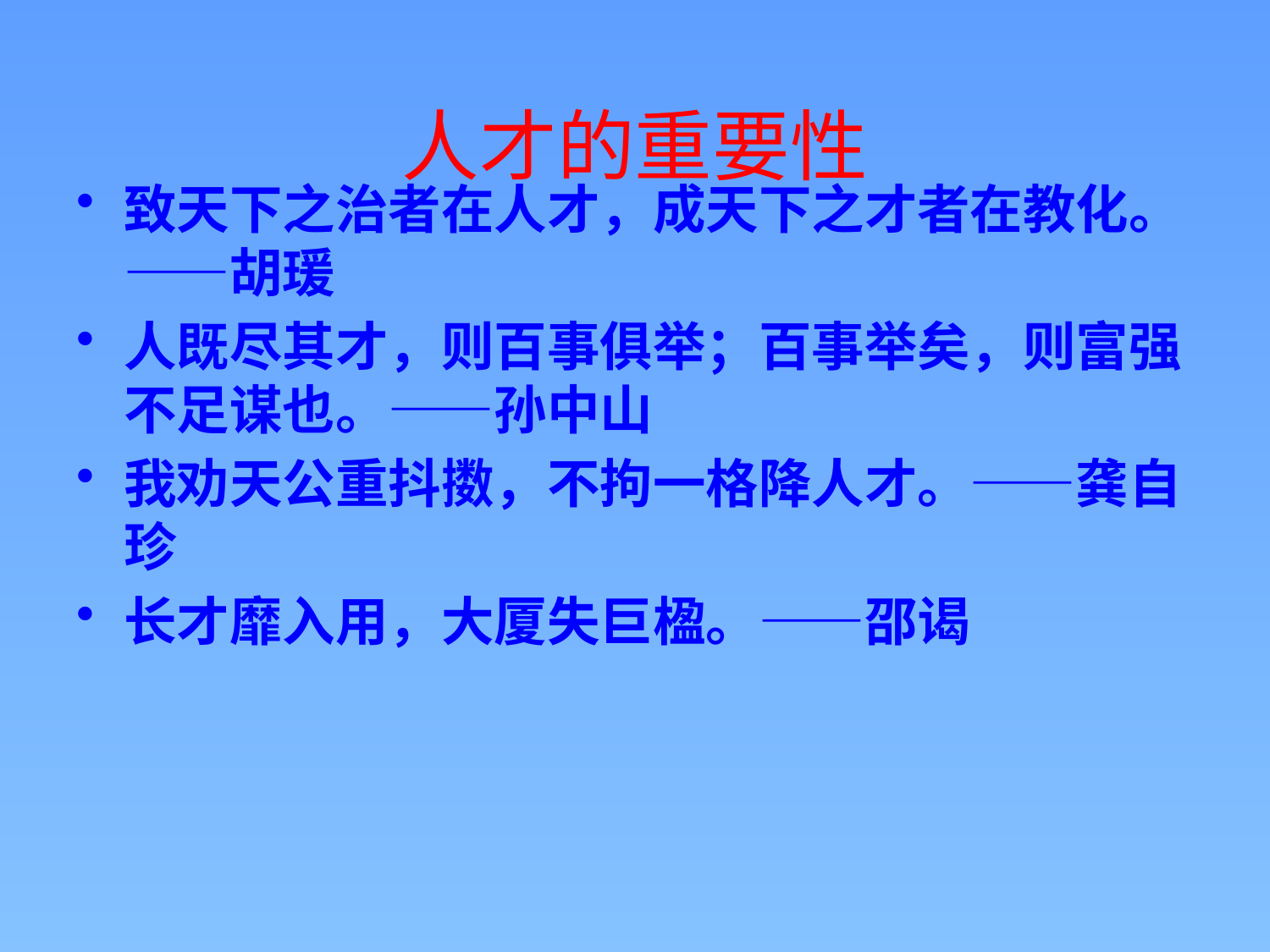

人才的重要性
致天下之治者在人才，成天下之才者在教化。——胡瑗
人既尽其才，则百事俱举；百事举矣，则富强不足谋也。——孙中山
我劝天公重抖擞，不拘一格降人才。——龚自珍
长才靡入用，大厦失巨楹。——邵谒